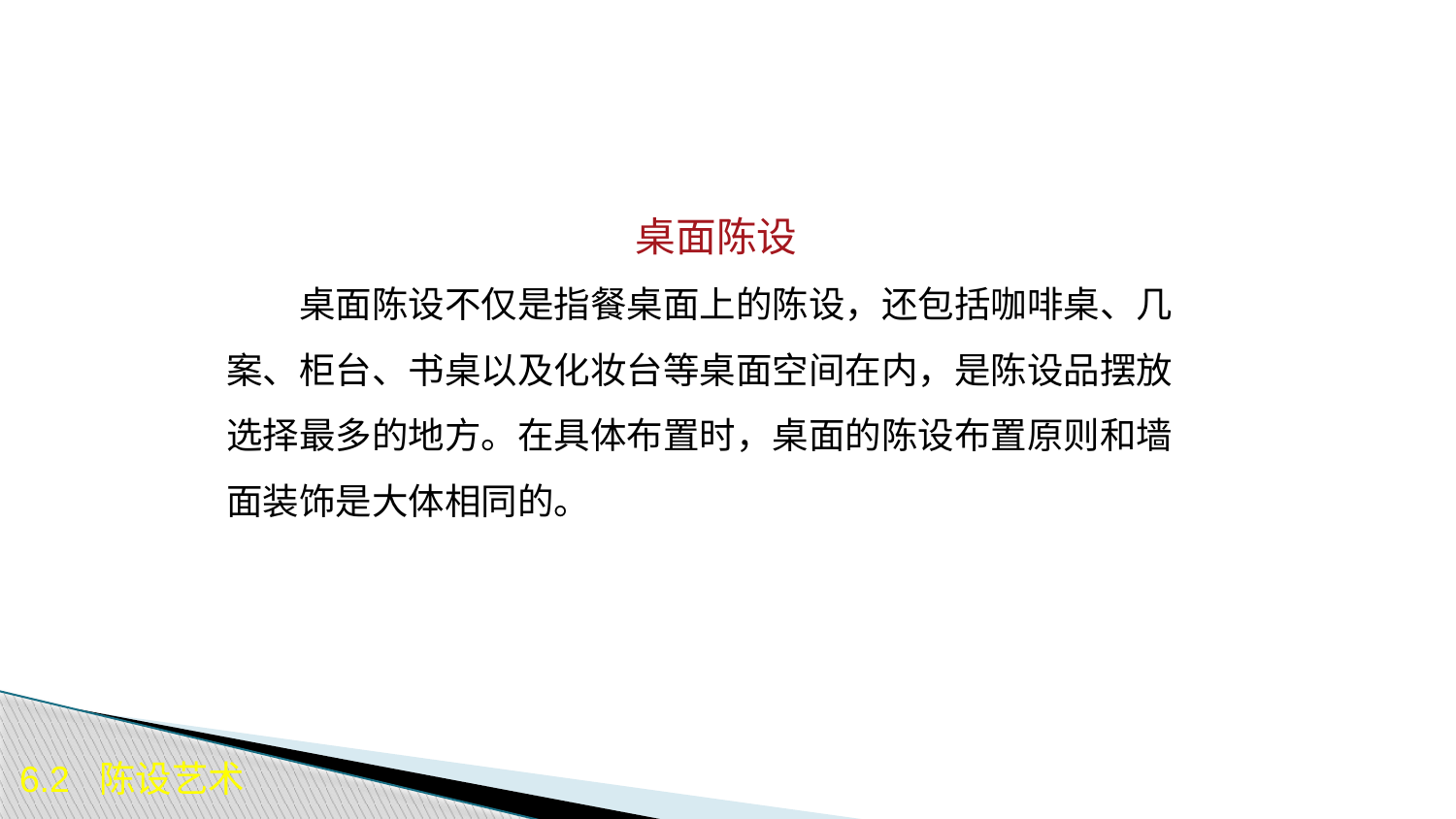

桌面陈设
　　桌面陈设不仅是指餐桌面上的陈设，还包括咖啡桌、几案、柜台、书桌以及化妆台等桌面空间在内，是陈设品摆放选择最多的地方。在具体布置时，桌面的陈设布置原则和墙面装饰是大体相同的。
6.2  陈设艺术